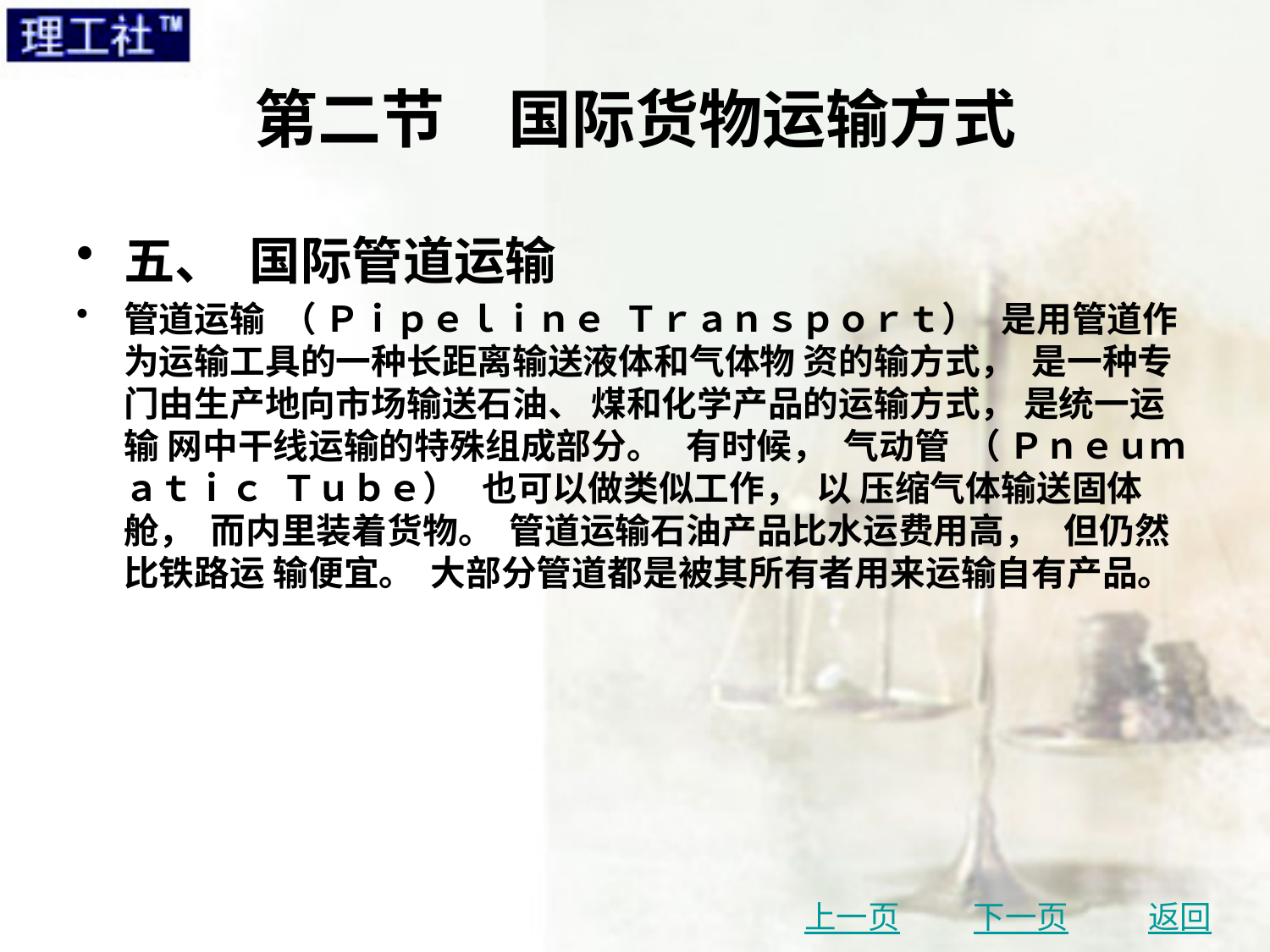

# 第二节　国际货物运输方式
五、  国际管道运输
管道运输  （ Ｐｉｐｅｌｉｎｅ  Ｔｒａｎｓｐｏｒｔ）   是用管道作为运输工具的一种长距离输送液体和气体物 资的输方式，  是一种专门由生产地向市场输送石油、 煤和化学产品的运输方式， 是统一运输 网中干线运输的特殊组成部分。   有时候，  气动管  （ Ｐｎｅｕｍａｔｉｃ  Ｔｕｂｅ）   也可以做类似工作，  以 压缩气体输送固体舱，  而内里装着货物。  管道运输石油产品比水运费用高，   但仍然比铁路运 输便宜。  大部分管道都是被其所有者用来运输自有产品。

上一页
下一页
返回